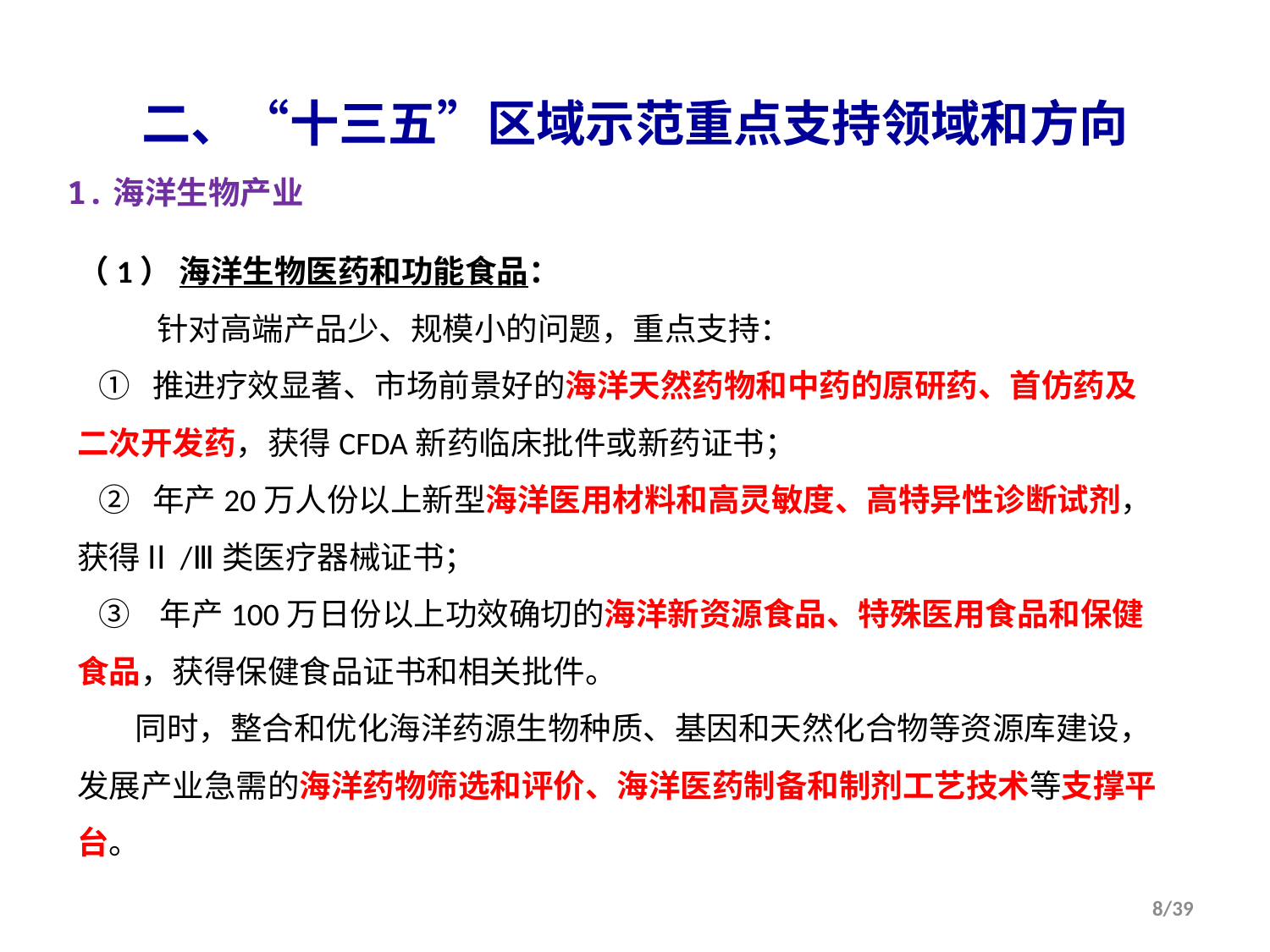

二、“十三五”区域示范重点支持领域和方向
1.海洋生物产业
（1） 海洋生物医药和功能食品：
          针对高端产品少、规模小的问题，重点支持：
   ①  推进疗效显著、市场前景好的海洋天然药物和中药的原研药、首仿药及二次开发药，获得CFDA新药临床批件或新药证书；
   ②  年产20万人份以上新型海洋医用材料和高灵敏度、高特异性诊断试剂，获得Ⅱ/Ⅲ类医疗器械证书；
   ③   年产100万日份以上功效确切的海洋新资源食品、特殊医用食品和保健食品，获得保健食品证书和相关批件。
       同时，整合和优化海洋药源生物种质、基因和天然化合物等资源库建设，发展产业急需的海洋药物筛选和评价、海洋医药制备和制剂工艺技术等支撑平台。

8/39